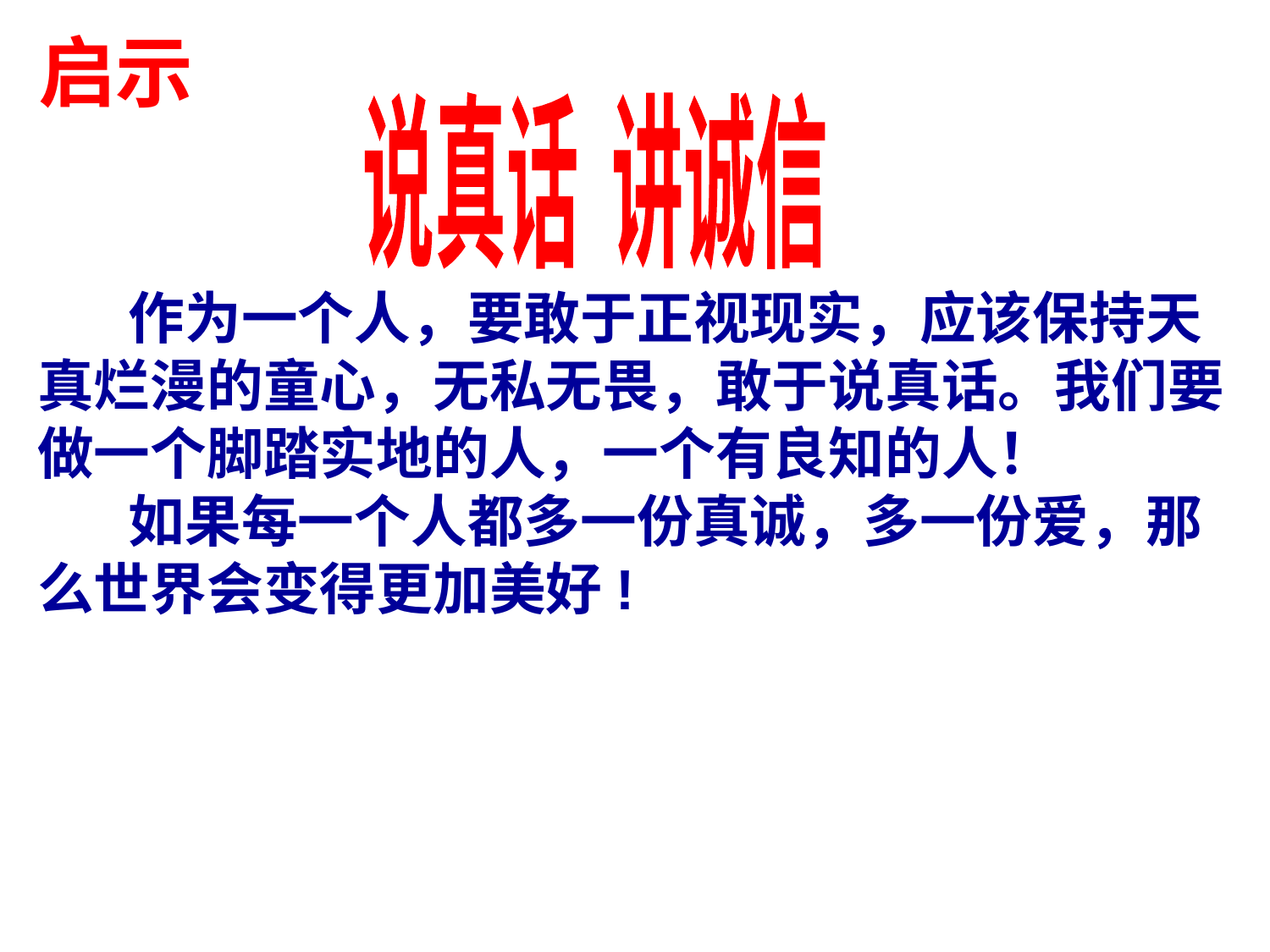

启示
 说真话  讲诚信
      作为一个人，要敢于正视现实，应该保持天真烂漫的童心，无私无畏，敢于说真话。我们要做一个脚踏实地的人，一个有良知的人！
      如果每一个人都多一份真诚，多一份爱，那么世界会变得更加美好!